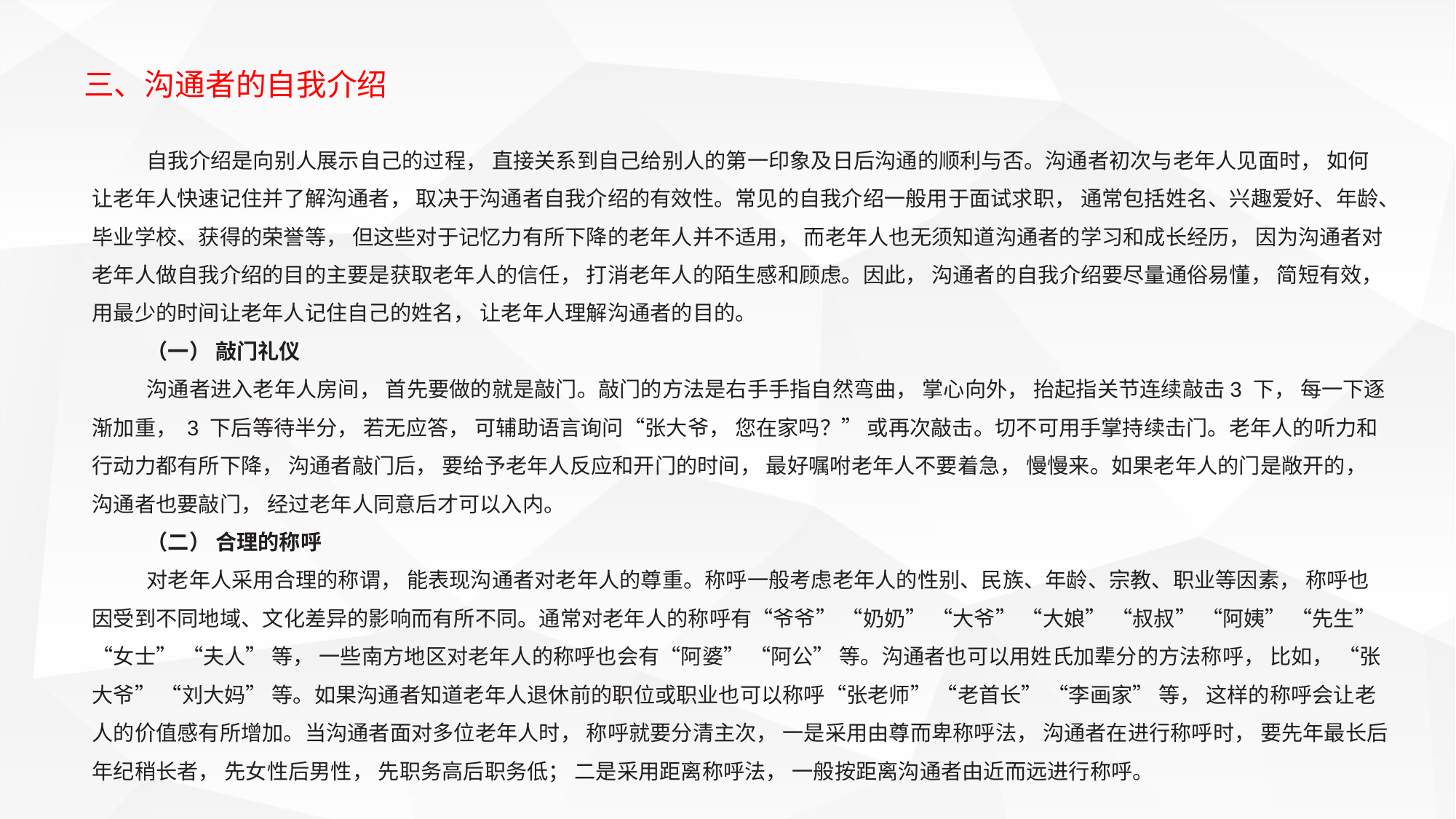

三、沟通者的自我介绍
自我介绍是向别人展示自己的过程， 直接关系到自己给别人的第一印象及日后沟通的顺利与否。沟通者初次与老年人见面时， 如何让老年人快速记住并了解沟通者， 取决于沟通者自我介绍的有效性。常见的自我介绍一般用于面试求职， 通常包括姓名、兴趣爱好、年龄、毕业学校、获得的荣誉等， 但这些对于记忆力有所下降的老年人并不适用， 而老年人也无须知道沟通者的学习和成长经历， 因为沟通者对老年人做自我介绍的目的主要是获取老年人的信任， 打消老年人的陌生感和顾虑。因此， 沟通者的自我介绍要尽量通俗易懂， 简短有效， 用最少的时间让老年人记住自己的姓名， 让老年人理解沟通者的目的。
（一） 敲门礼仪
沟通者进入老年人房间， 首先要做的就是敲门。敲门的方法是右手手指自然弯曲， 掌心向外， 抬起指关节连续敲击3 下， 每一下逐渐加重， 3 下后等待半分， 若无应答， 可辅助语言询问“张大爷， 您在家吗？” 或再次敲击。切不可用手掌持续击门。老年人的听力和行动力都有所下降， 沟通者敲门后， 要给予老年人反应和开门的时间， 最好嘱咐老年人不要着急， 慢慢来。如果老年人的门是敞开的， 沟通者也要敲门， 经过老年人同意后才可以入内。
（二） 合理的称呼
对老年人采用合理的称谓， 能表现沟通者对老年人的尊重。称呼一般考虑老年人的性别、民族、年龄、宗教、职业等因素， 称呼也因受到不同地域、文化差异的影响而有所不同。通常对老年人的称呼有“爷爷” “奶奶” “大爷” “大娘” “叔叔” “阿姨” “先生”“女士” “夫人” 等， 一些南方地区对老年人的称呼也会有“阿婆” “阿公” 等。沟通者也可以用姓氏加辈分的方法称呼， 比如， “张大爷” “刘大妈” 等。如果沟通者知道老年人退休前的职位或职业也可以称呼“张老师” “老首长” “李画家” 等， 这样的称呼会让老人的价值感有所增加。当沟通者面对多位老年人时， 称呼就要分清主次， 一是采用由尊而卑称呼法， 沟通者在进行称呼时， 要先年最长后年纪稍长者， 先女性后男性， 先职务高后职务低； 二是采用距离称呼法， 一般按距离沟通者由近而远进行称呼。